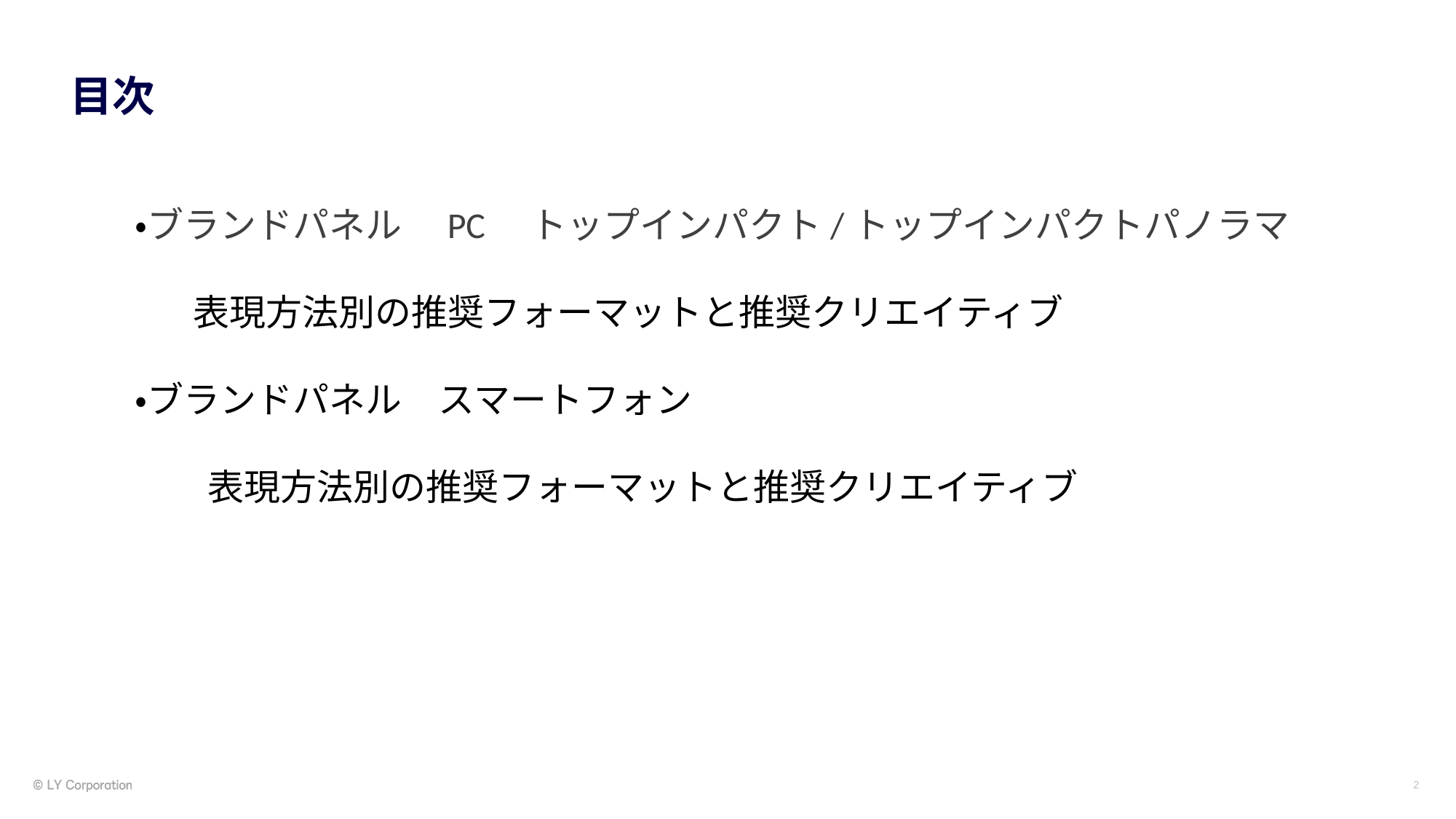

# 目次
・ブランドパネル　PC　トップインパクト/トップインパクトパノラマ

      表現方法別の推奨フォーマットと推奨クリエイティブ

・ブランドパネル　スマートフォン

　　表現方法別の推奨フォーマットと推奨クリエイティブ